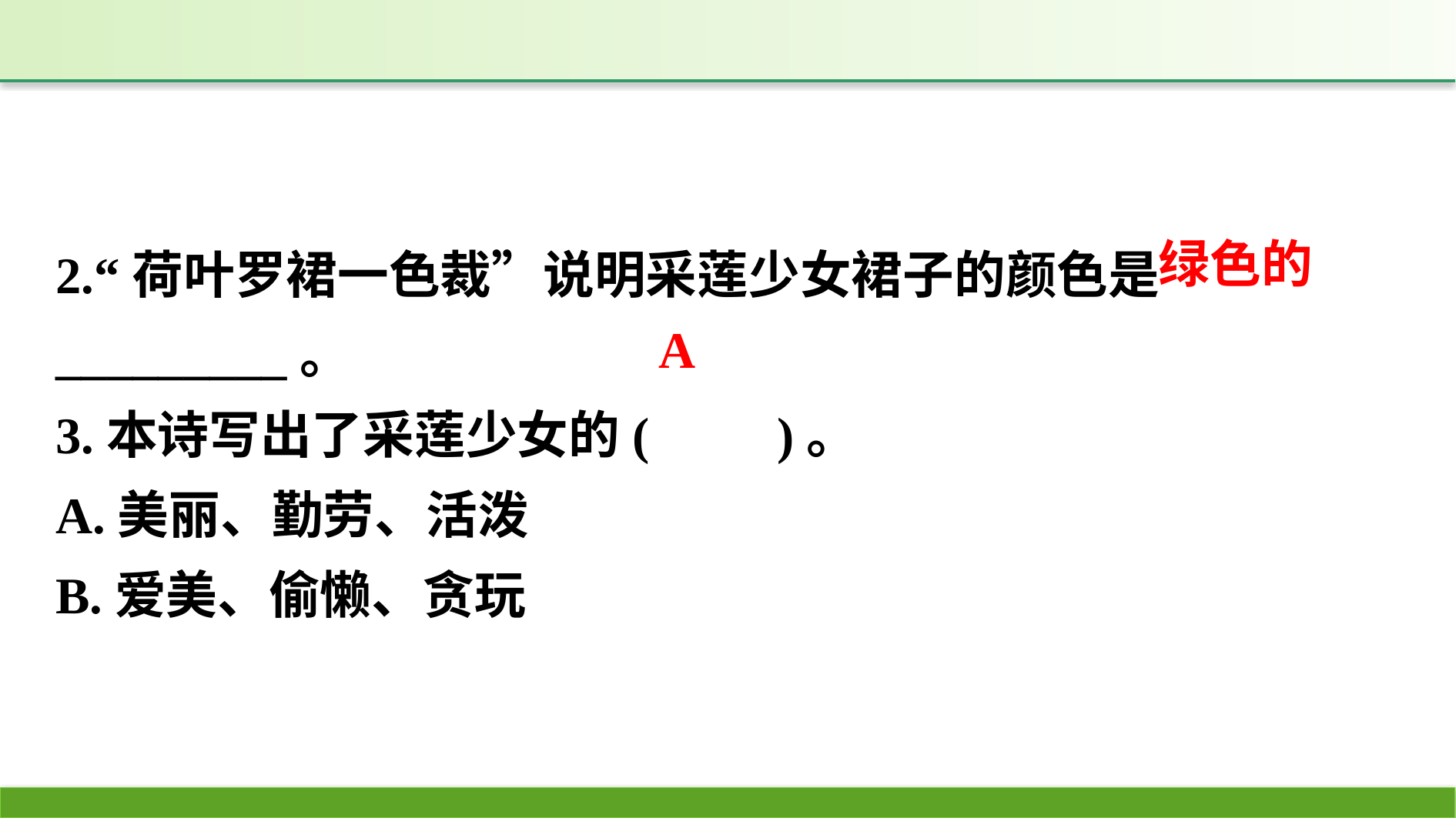

2.“荷叶罗裙一色裁”说明采莲少女裙子的颜色是_________。
3.本诗写出了采莲少女的(　　)。
A.美丽、勤劳、活泼
B.爱美、偷懒、贪玩
绿色的
A